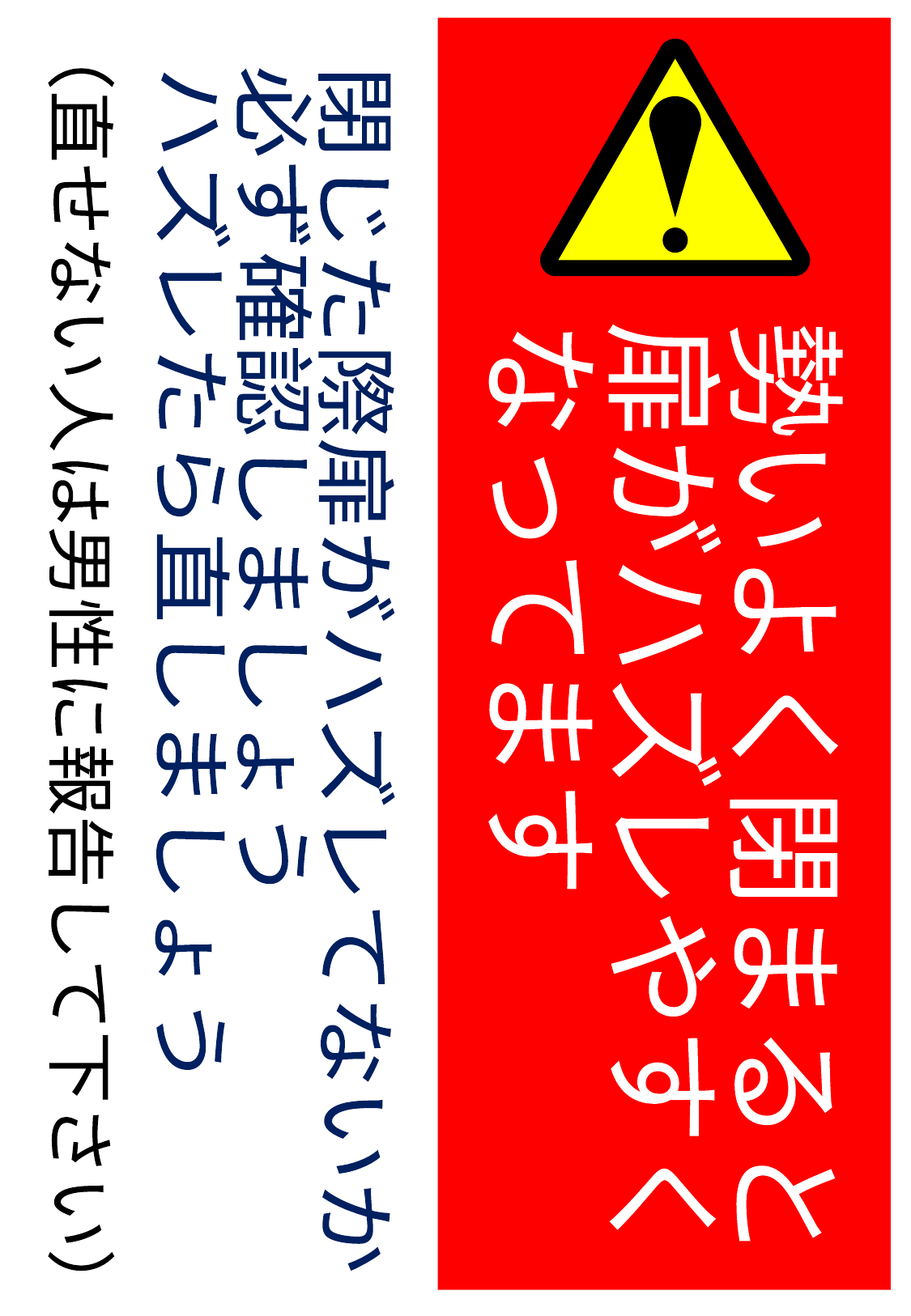

閉じた際扉がハズレてないか
必ず確認しましょう
ハズレたら直しましょう
勢いよく閉まると
扉がハズレやすく
なってます
（直せない人は男性に報告して下さい）